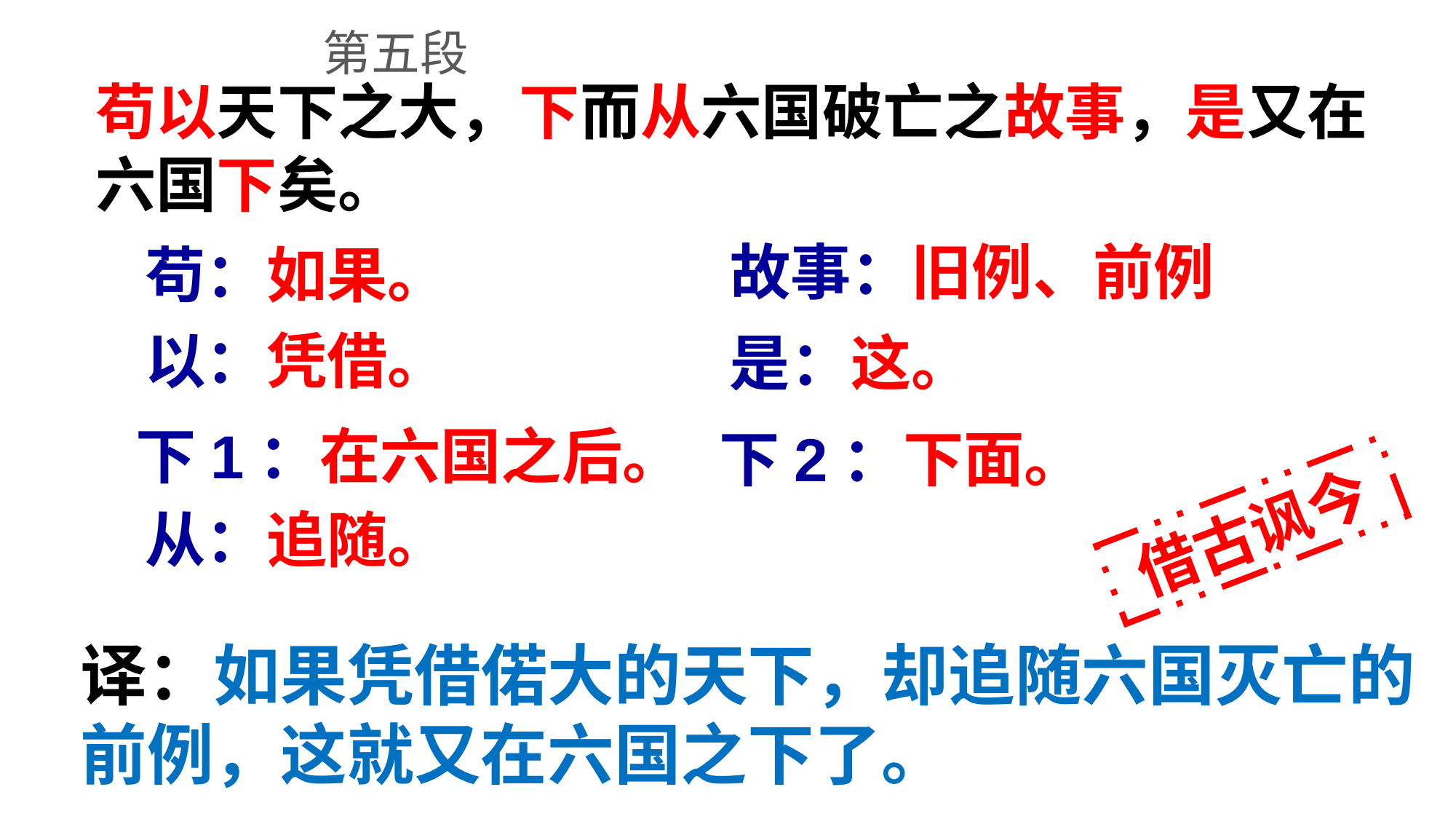

第五段
苟以天下之大，下而从六国破亡之故事，是又在六国下矣。
故事：旧例、前例
苟：如果。
以：凭借。
是：这。
下1：在六国之后。
下2：下面。
借古讽今
从：追随。
译：如果凭借偌大的天下，却追随六国灭亡的前例，这就又在六国之下了。